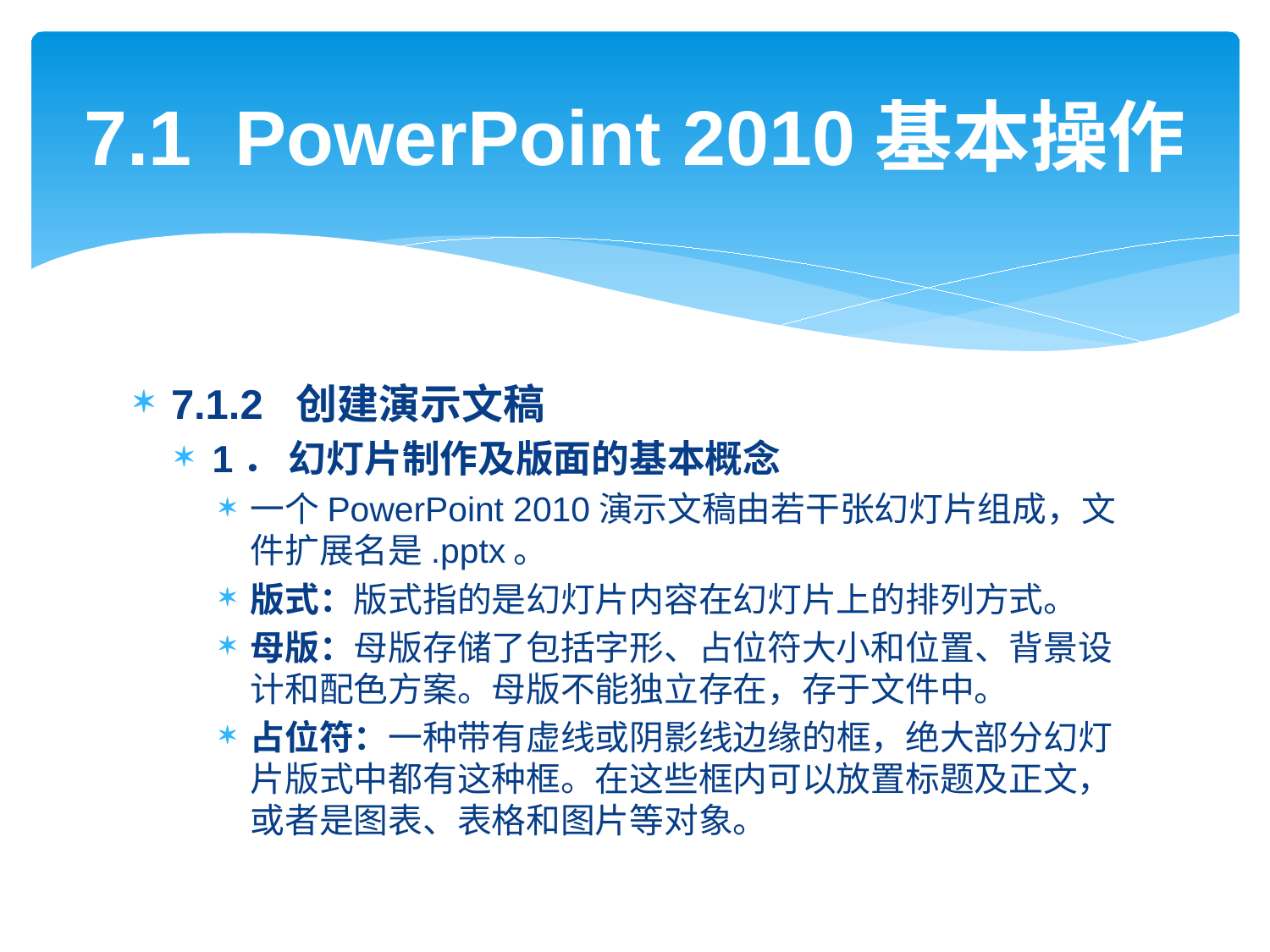

# 7.1  PowerPoint 2010基本操作
7.1.2  创建演示文稿
1． 幻灯片制作及版面的基本概念
一个PowerPoint 2010演示文稿由若干张幻灯片组成，文件扩展名是.pptx。
版式：版式指的是幻灯片内容在幻灯片上的排列方式。
母版：母版存储了包括字形、占位符大小和位置、背景设计和配色方案。母版不能独立存在，存于文件中。
占位符：一种带有虚线或阴影线边缘的框，绝大部分幻灯片版式中都有这种框。在这些框内可以放置标题及正文，或者是图表、表格和图片等对象。